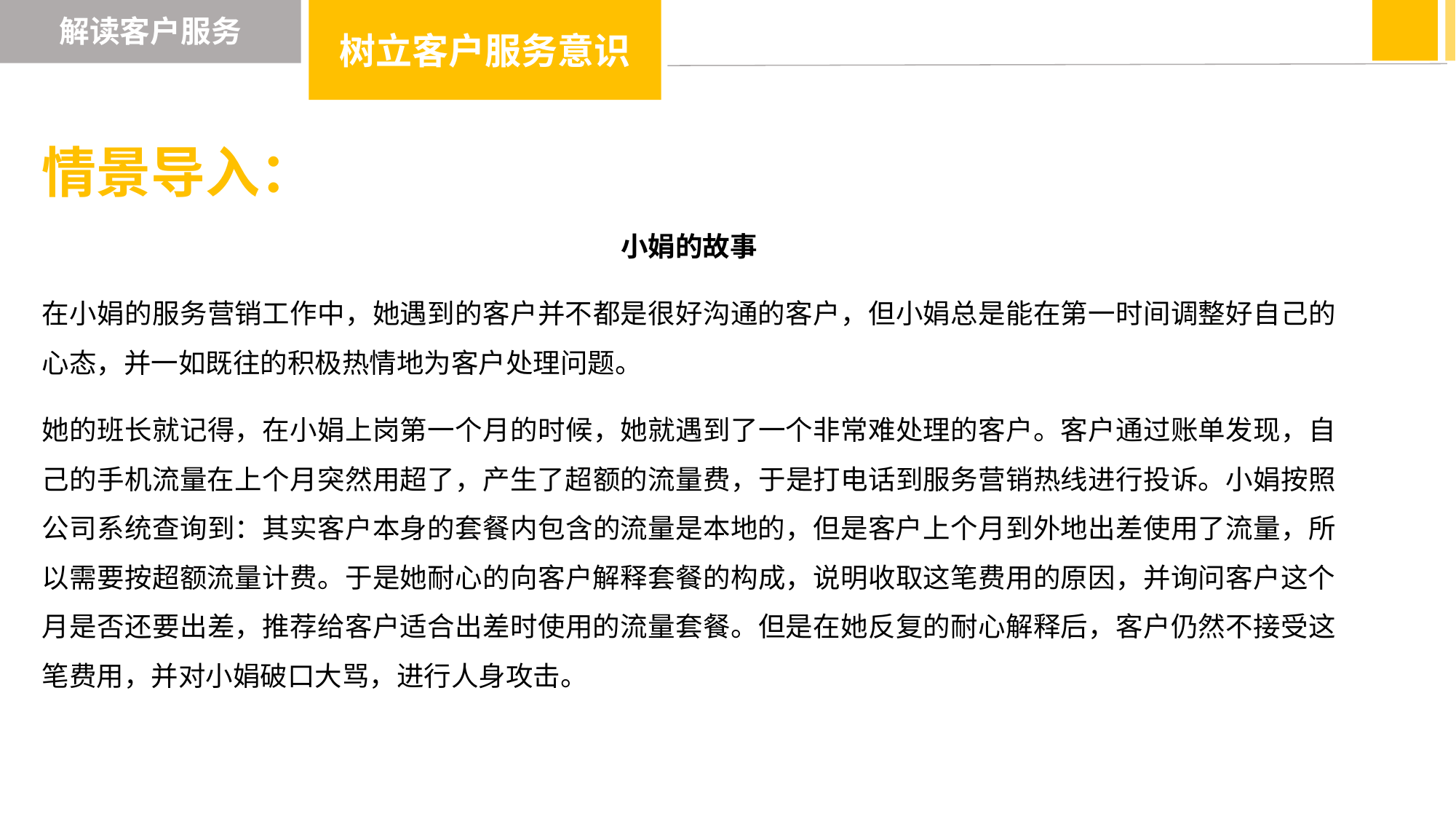

树立客户服务意识
解读客户服务

情景导入：
小娟的故事
在小娟的服务营销工作中，她遇到的客户并不都是很好沟通的客户，但小娟总是能在第一时间调整好自己的心态，并一如既往的积极热情地为客户处理问题。
她的班长就记得，在小娟上岗第一个月的时候，她就遇到了一个非常难处理的客户。客户通过账单发现，自己的手机流量在上个月突然用超了，产生了超额的流量费，于是打电话到服务营销热线进行投诉。小娟按照公司系统查询到：其实客户本身的套餐内包含的流量是本地的，但是客户上个月到外地出差使用了流量，所以需要按超额流量计费。于是她耐心的向客户解释套餐的构成，说明收取这笔费用的原因，并询问客户这个月是否还要出差，推荐给客户适合出差时使用的流量套餐。但是在她反复的耐心解释后，客户仍然不接受这笔费用，并对小娟破口大骂，进行人身攻击。